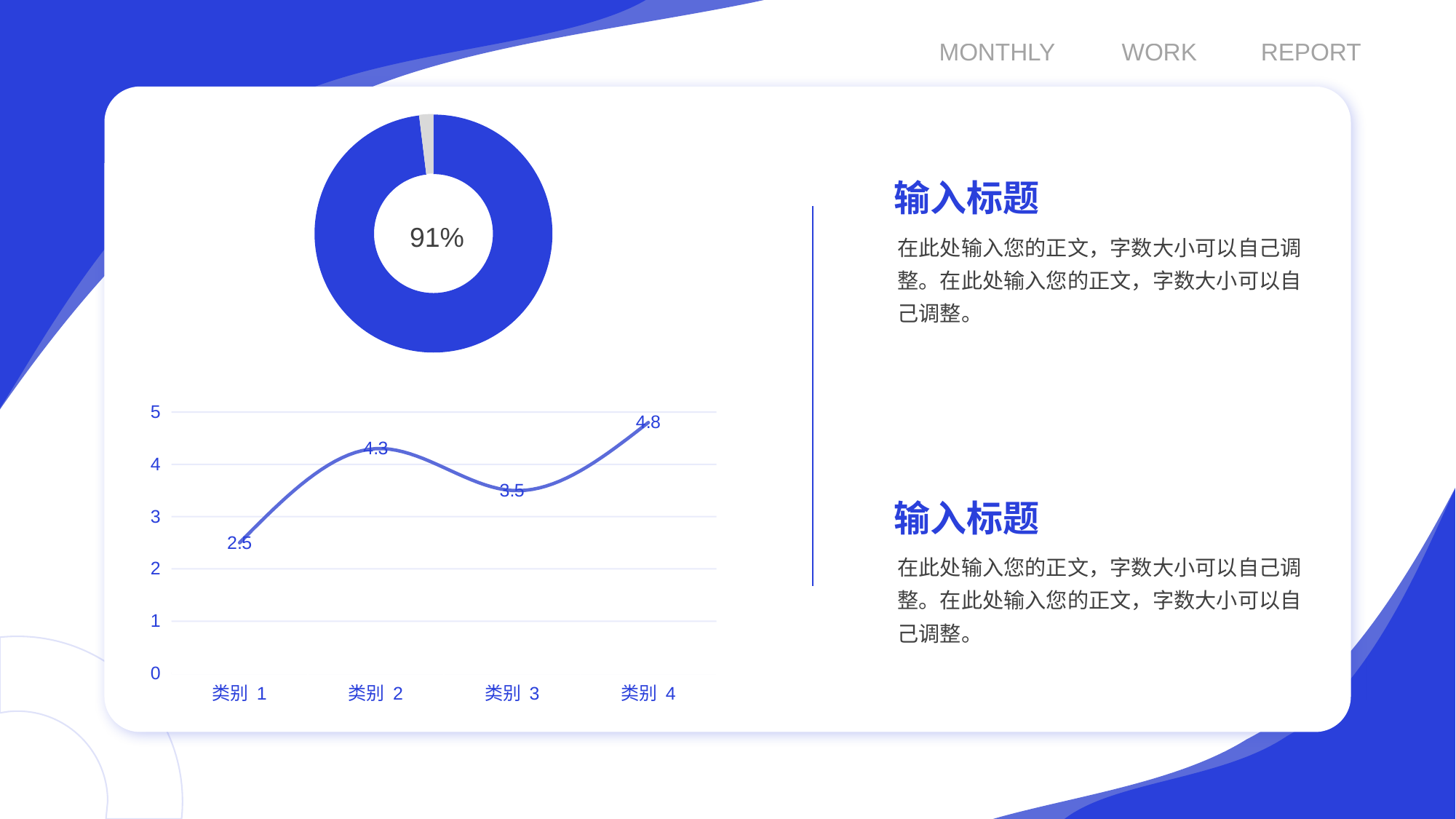

MONTHLY
WORK
REPORT

### Chart

| Category | 销售额 |
|---|---|
| 第一季度 | 91.0 |
| 第二季度 | 1.8 |
91%

### Chart

| Category | 列1 | 系列 3 |
|---|---|---|
| 类别 1 | None | 2.5 |
| 类别 2 | None | 4.3 |
| 类别 3 | None | 3.5 |
| 类别 4 | None | 4.8 |
输入标题
在此处输入您的正文，字数大小可以自己调整。在此处输入您的正文，字数大小可以自己调整。

输入标题
在此处输入您的正文，字数大小可以自己调整。在此处输入您的正文，字数大小可以自己调整。